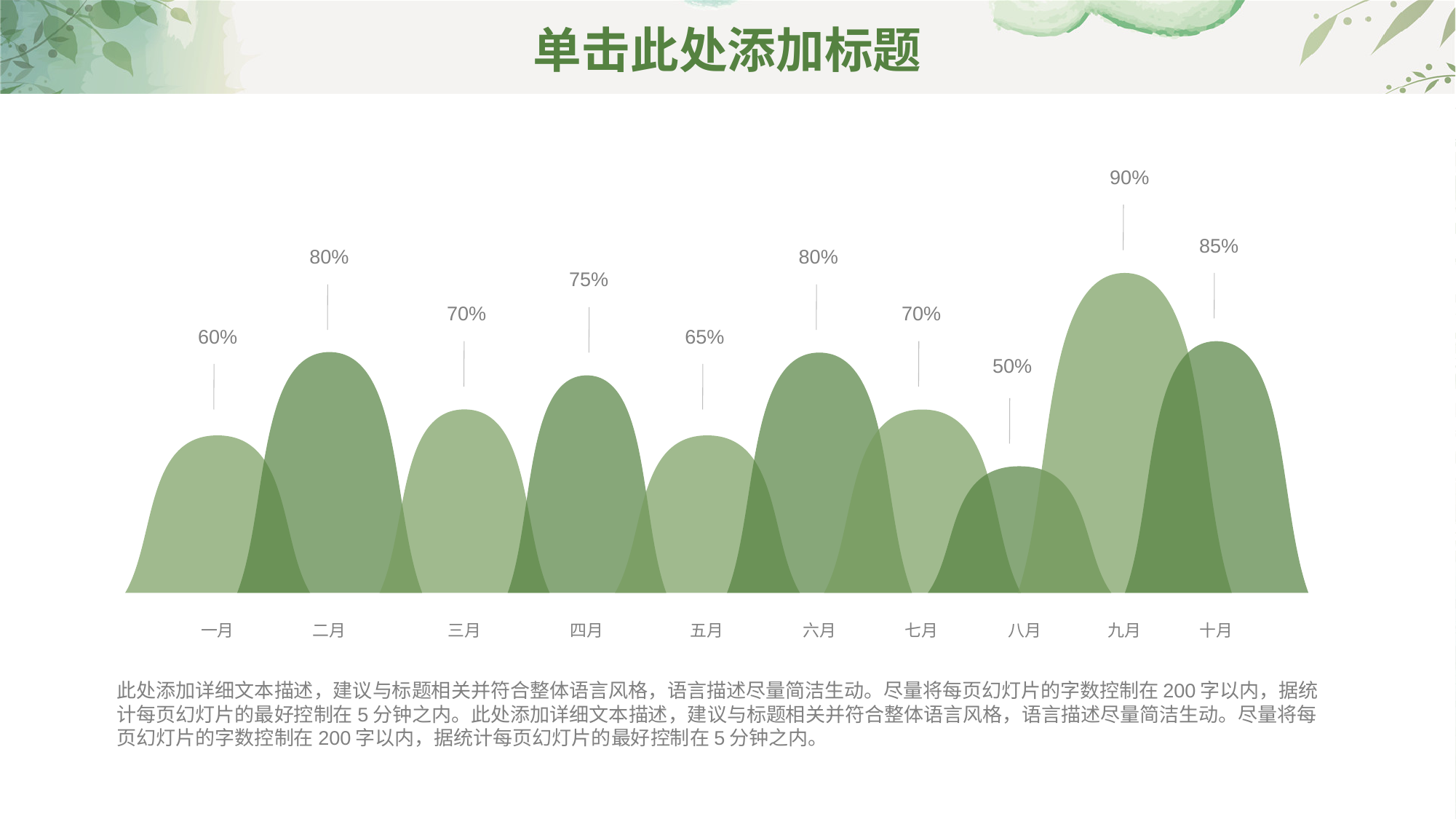

# 单击此处添加标题
90%

九月
85%

十月
80%

二月
80%

六月
75%

四月
70%

三月
70%

七月
60%

一月
65%

五月
50%

八月
此处添加详细文本描述，建议与标题相关并符合整体语言风格，语言描述尽量简洁生动。尽量将每页幻灯片的字数控制在200字以内，据统计每页幻灯片的最好控制在5分钟之内。此处添加详细文本描述，建议与标题相关并符合整体语言风格，语言描述尽量简洁生动。尽量将每页幻灯片的字数控制在200字以内，据统计每页幻灯片的最好控制在5分钟之内。